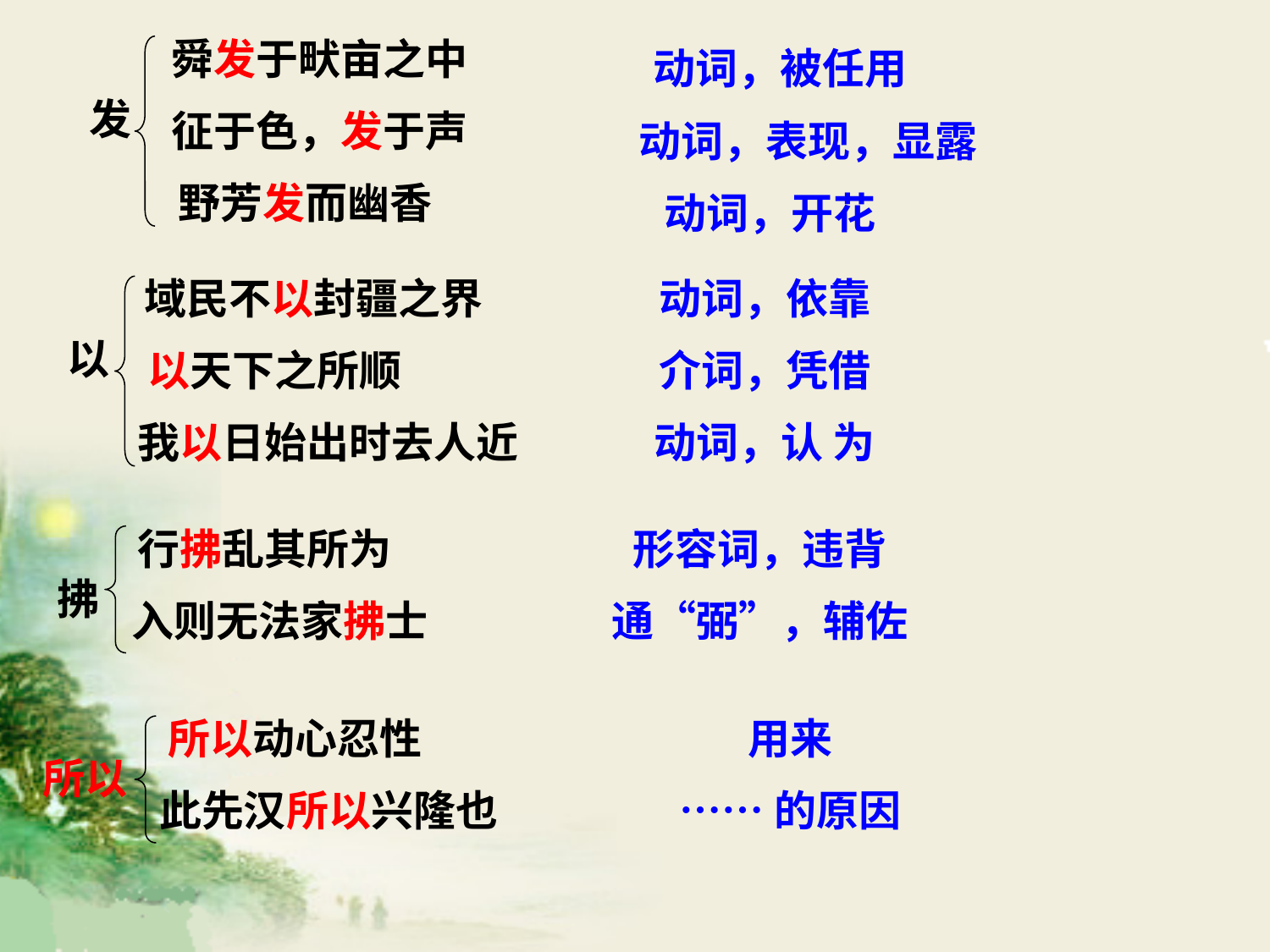

舜发于畎亩之中
  征于色，发于声
野芳发而幽香

 动词，被任用
       动词，表现，显露
动词，开花
发
       域民不以封疆之界
以天下之所顺
          我以日始出时去人近
动词，依靠
介词，凭借
动词，认 为

以
行拂乱其所为
  入则无法家拂士
形容词，违背
通“弼”，辅佐

拂
所以动心忍性
      此先汉所以兴隆也
用来
……的原因

所以